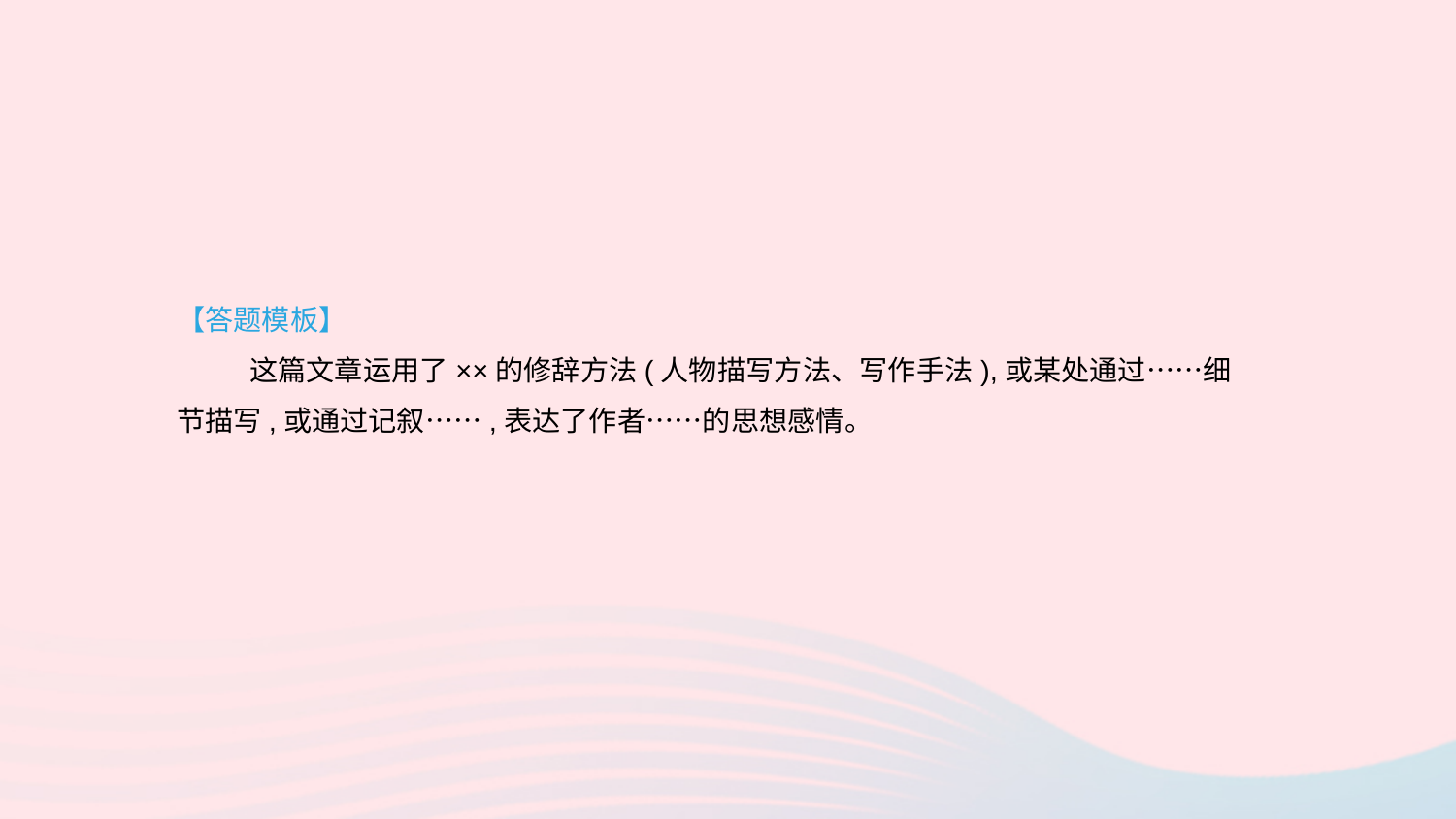

【答题模板】
这篇文章运用了××的修辞方法(人物描写方法、写作手法),或某处通过……细节描写,或通过记叙……,表达了作者……的思想感情。